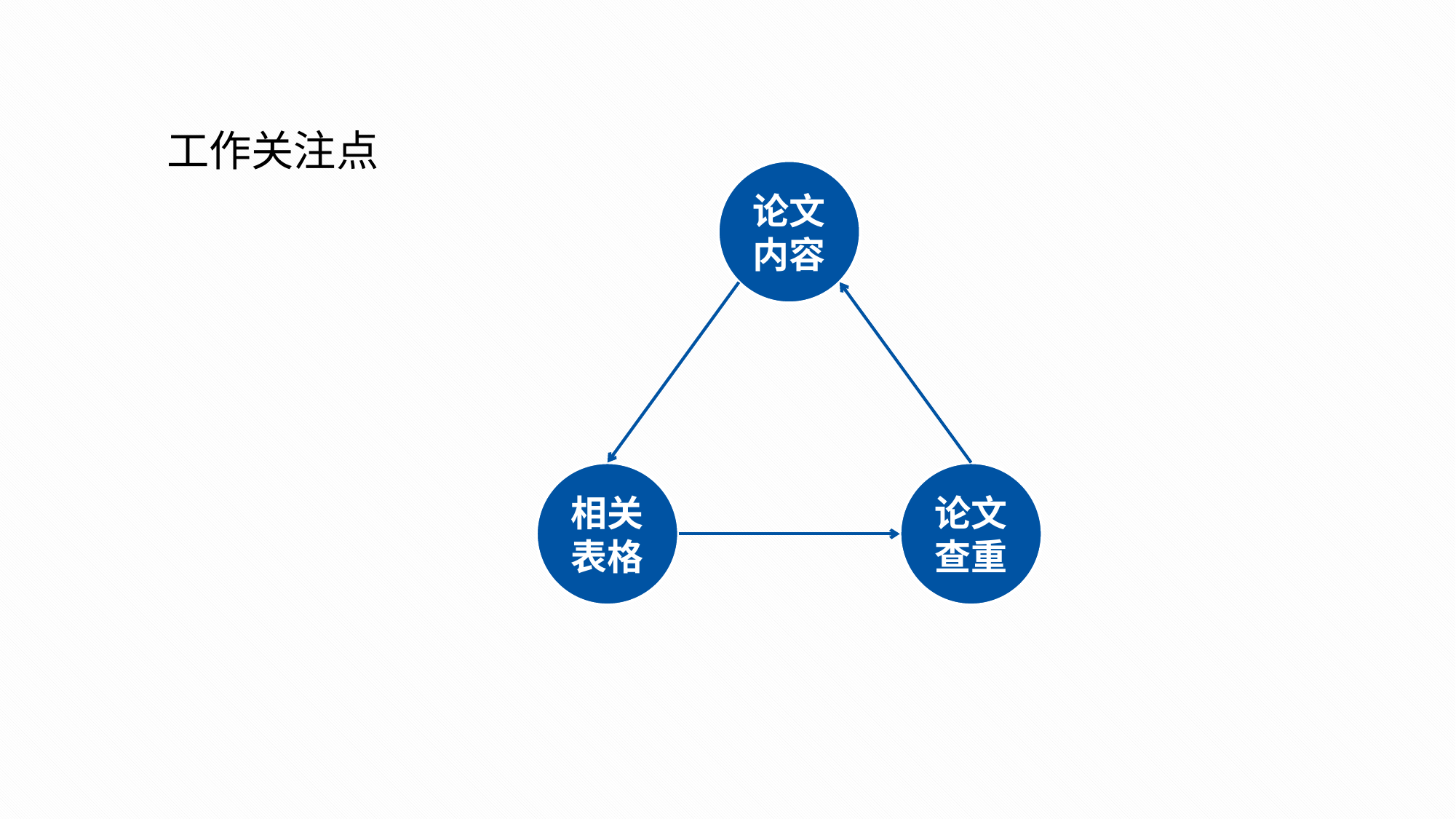

工作关注点
论文
内容
相关
表格
论文
查重